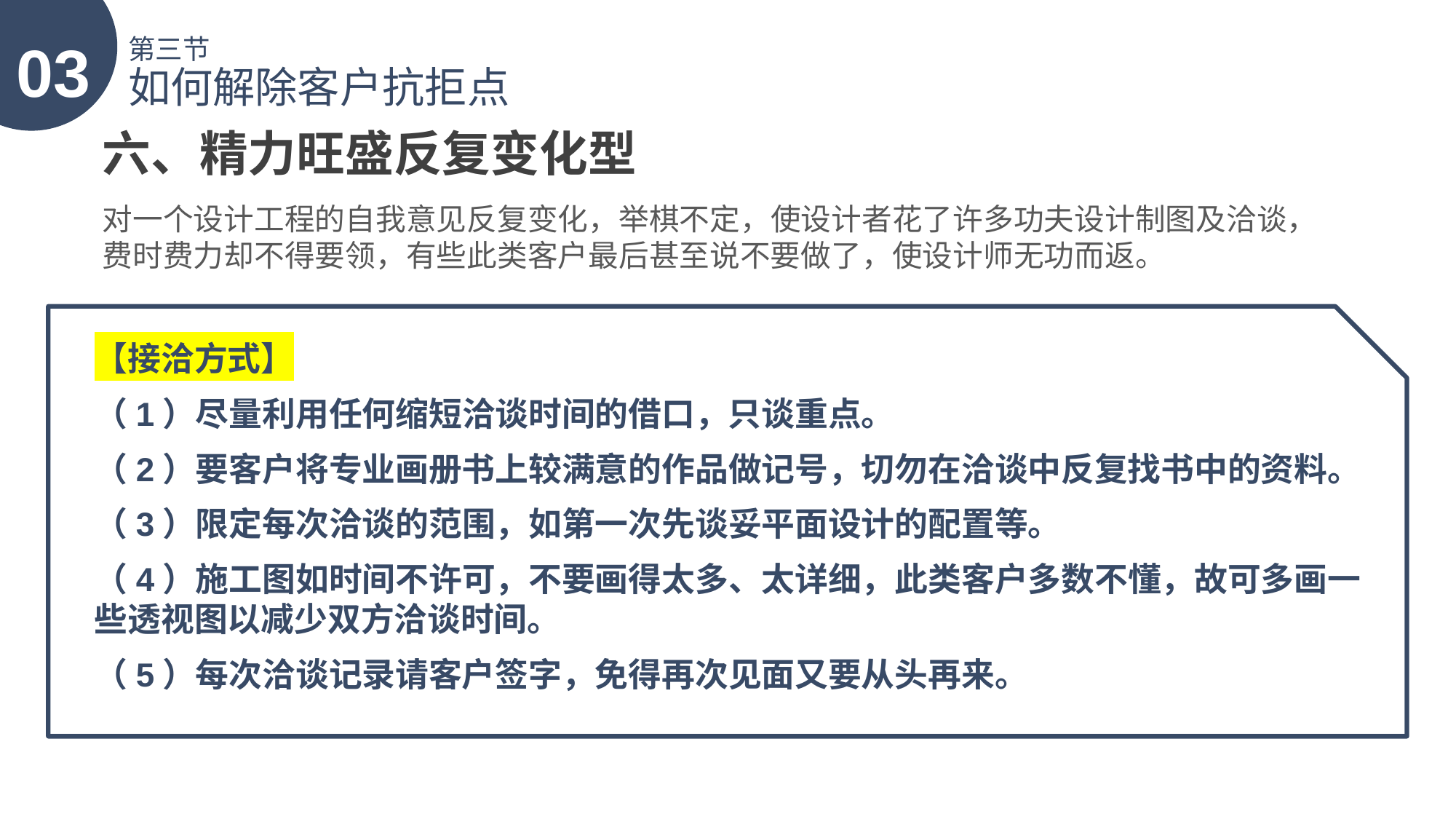

03
第三节
如何解除客户抗拒点
六、精力旺盛反复变化型
对一个设计工程的自我意见反复变化，举棋不定，使设计者花了许多功夫设计制图及洽谈，费时费力却不得要领，有些此类客户最后甚至说不要做了，使设计师无功而返。

【接洽方式】
（1）尽量利用任何缩短洽谈时间的借口，只谈重点。
（2）要客户将专业画册书上较满意的作品做记号，切勿在洽谈中反复找书中的资料。
（3）限定每次洽谈的范围，如第一次先谈妥平面设计的配置等。
（4）施工图如时间不许可，不要画得太多、太详细，此类客户多数不懂，故可多画一些透视图以减少双方洽谈时间。
（5）每次洽谈记录请客户签字，免得再次见面又要从头再来。